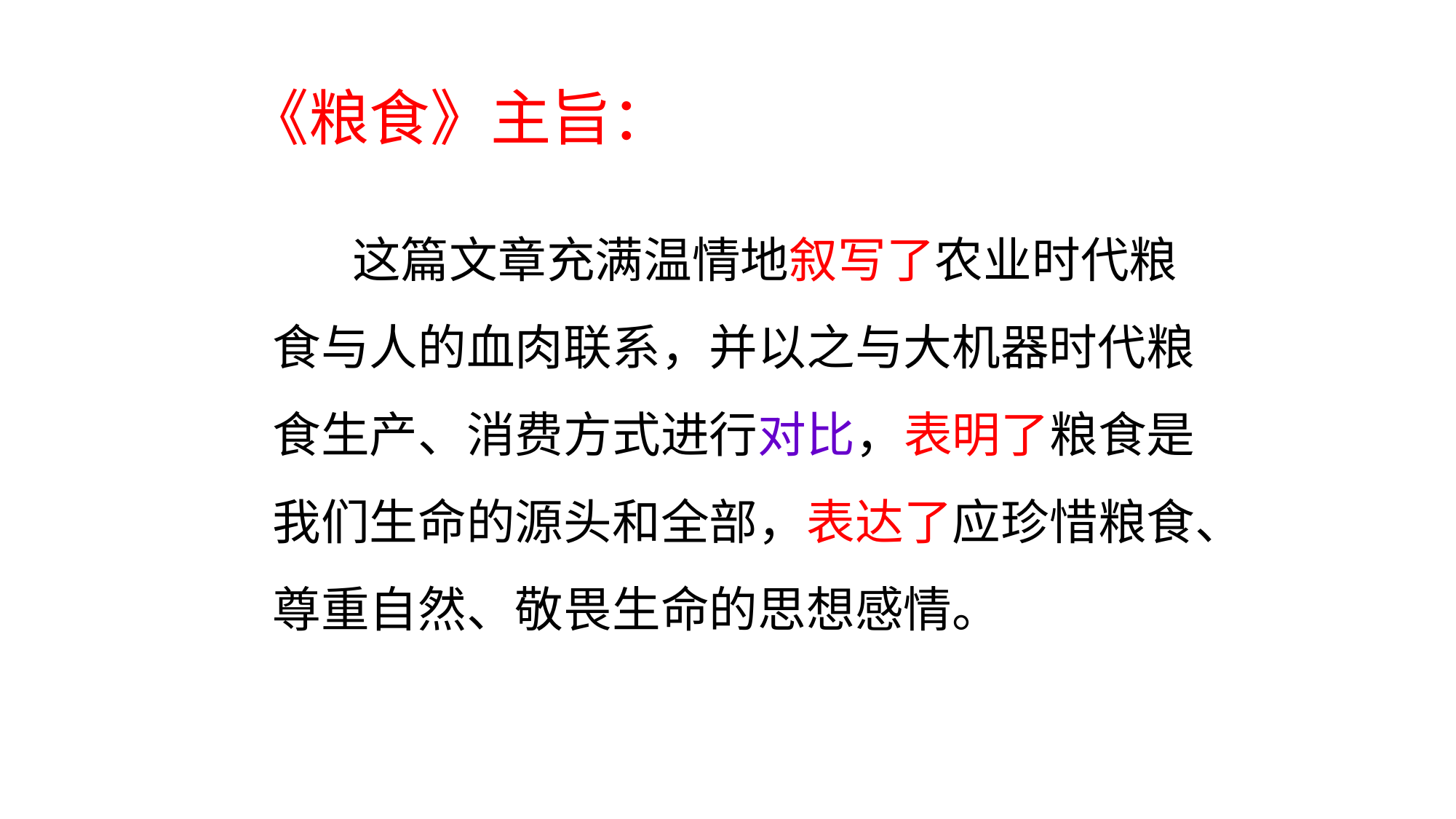

《粮食》主旨：
          这篇文章充满温情地叙写了农业时代粮食与人的血肉联系，并以之与大机器时代粮食生产、消费方式进行对比，表明了粮食是我们生命的源头和全部，表达了应珍惜粮食、尊重自然、敬畏生命的思想感情。